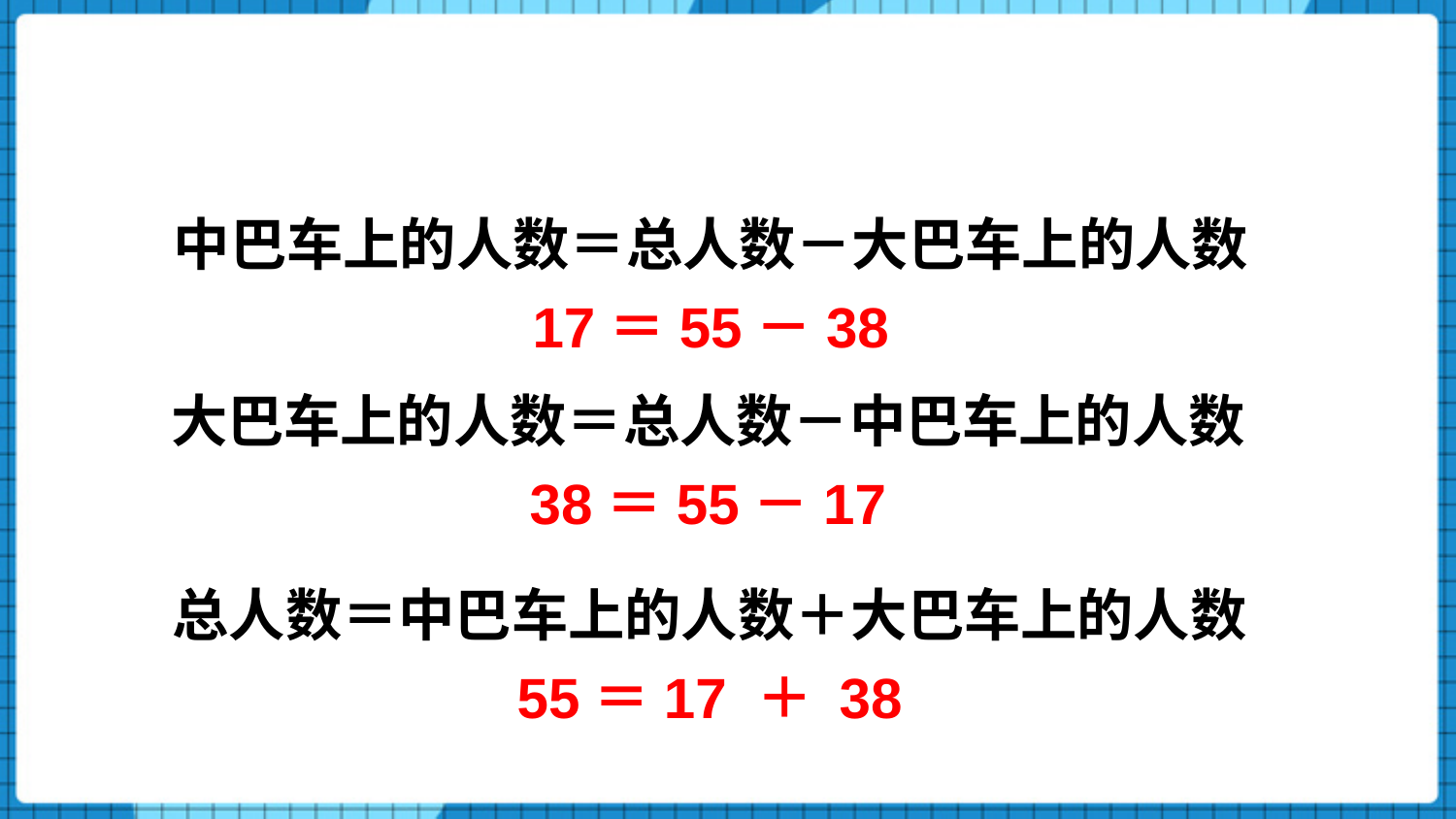

中巴车上的人数＝总人数－大巴车上的人数
17＝55－38

大巴车上的人数＝总人数－中巴车上的人数
38＝55－17
总人数＝中巴车上的人数＋大巴车上的人数
55＝17 ＋ 38